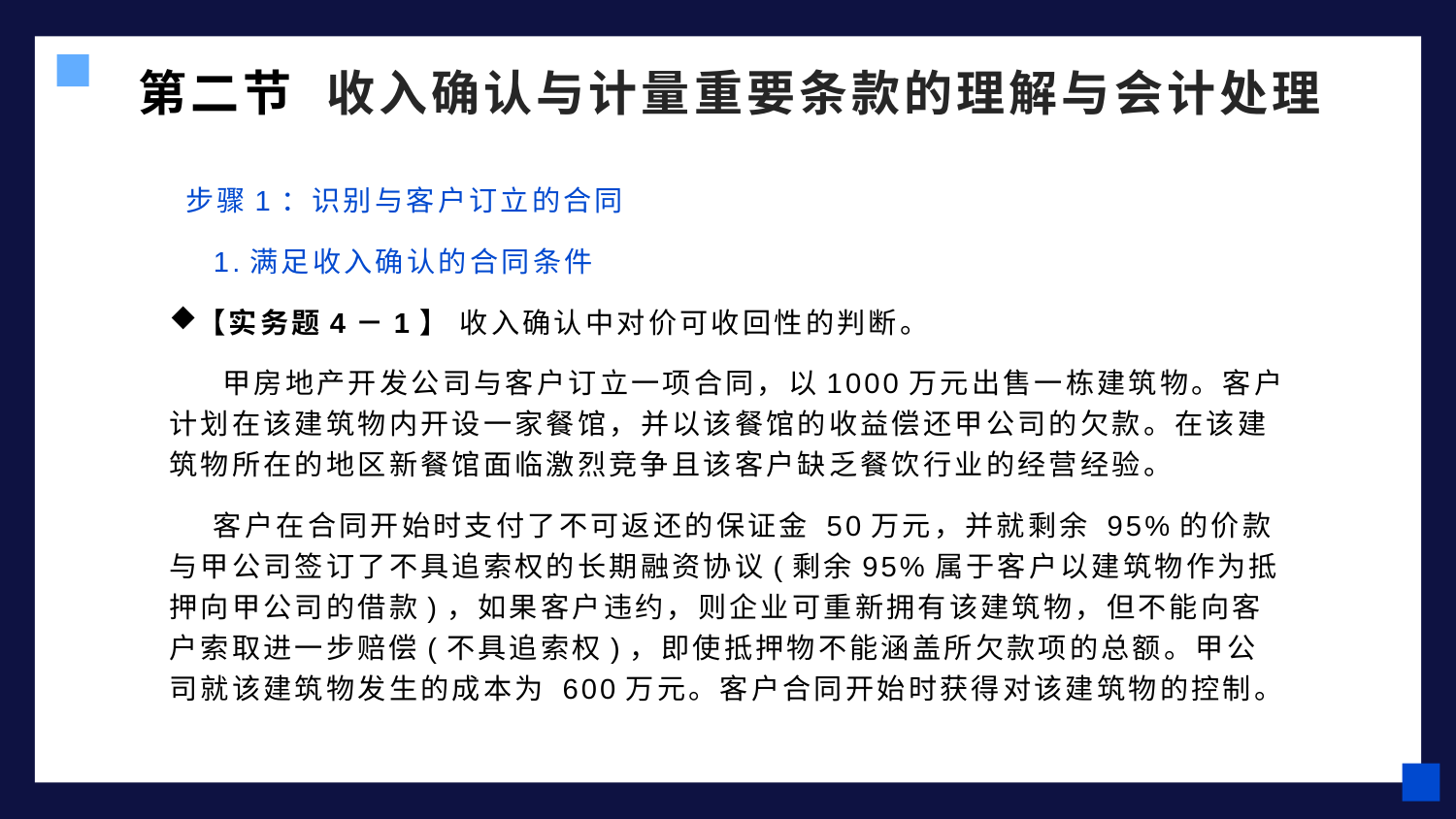

# 第二节  收入确认与计量重要条款的理解与会计处理
 步骤1：识别与客户订立的合同
    1.满足收入确认的合同条件
【实务题4－1】 收入确认中对价可收回性的判断。
     甲房地产开发公司与客户订立一项合同，以1000万元出售一栋建筑物。客户计划在该建筑物内开设一家餐馆，并以该餐馆的收益偿还甲公司的欠款。在该建筑物所在的地区新餐馆面临激烈竞争且该客户缺乏餐饮行业的经营经验。
    客户在合同开始时支付了不可返还的保证金 50万元，并就剩余 95%的价款与甲公司签订了不具追索权的长期融资协议(剩余95%属于客户以建筑物作为抵押向甲公司的借款)，如果客户违约，则企业可重新拥有该建筑物，但不能向客户索取进一步赔偿(不具追索权)，即使抵押物不能涵盖所欠款项的总额。甲公司就该建筑物发生的成本为 600万元。客户合同开始时获得对该建筑物的控制。